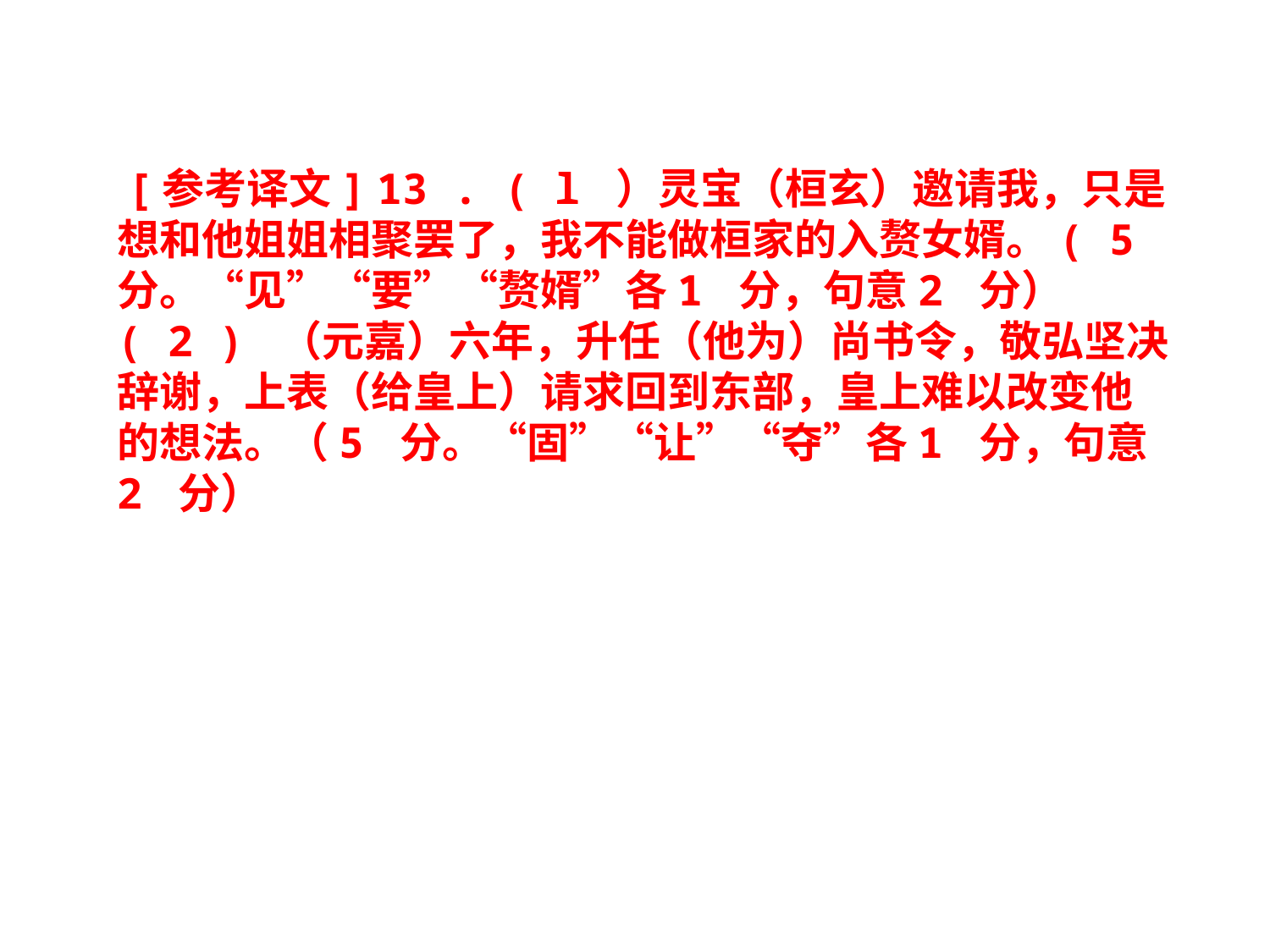

[参考译文] 13 . ( l ）灵宝（桓玄）邀请我，只是想和他姐姐相聚罢了，我不能做桓家的入赘女婿。( 5 分。“见”“要”“赘婿”各1 分，句意2 分）
( 2 ) （元嘉）六年，升任（他为）尚书令，敬弘坚决辞谢，上表（给皇上）请求回到东部，皇上难以改变他的想法。（5 分。“固”“让”“夺”各1 分，句意2 分）